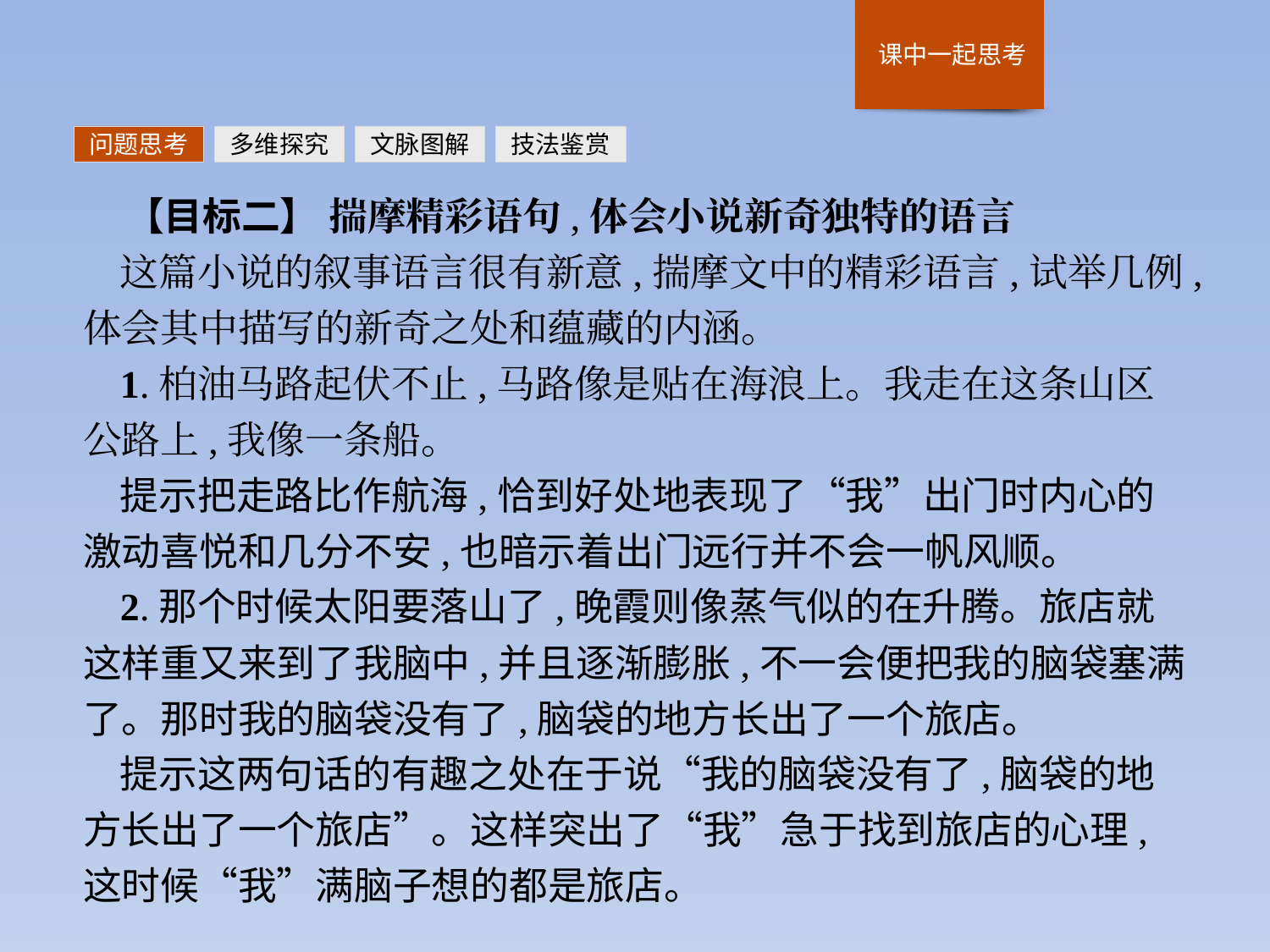

问题思考
多维探究
文脉图解
技法鉴赏
【目标二】 揣摩精彩语句,体会小说新奇独特的语言
这篇小说的叙事语言很有新意,揣摩文中的精彩语言,试举几例,体会其中描写的新奇之处和蕴藏的内涵。
1.柏油马路起伏不止,马路像是贴在海浪上。我走在这条山区公路上,我像一条船。
提示把走路比作航海,恰到好处地表现了“我”出门时内心的激动喜悦和几分不安,也暗示着出门远行并不会一帆风顺。
2.那个时候太阳要落山了,晚霞则像蒸气似的在升腾。旅店就这样重又来到了我脑中,并且逐渐膨胀,不一会便把我的脑袋塞满了。那时我的脑袋没有了,脑袋的地方长出了一个旅店。
提示这两句话的有趣之处在于说“我的脑袋没有了,脑袋的地方长出了一个旅店”。这样突出了“我”急于找到旅店的心理,这时候“我”满脑子想的都是旅店。